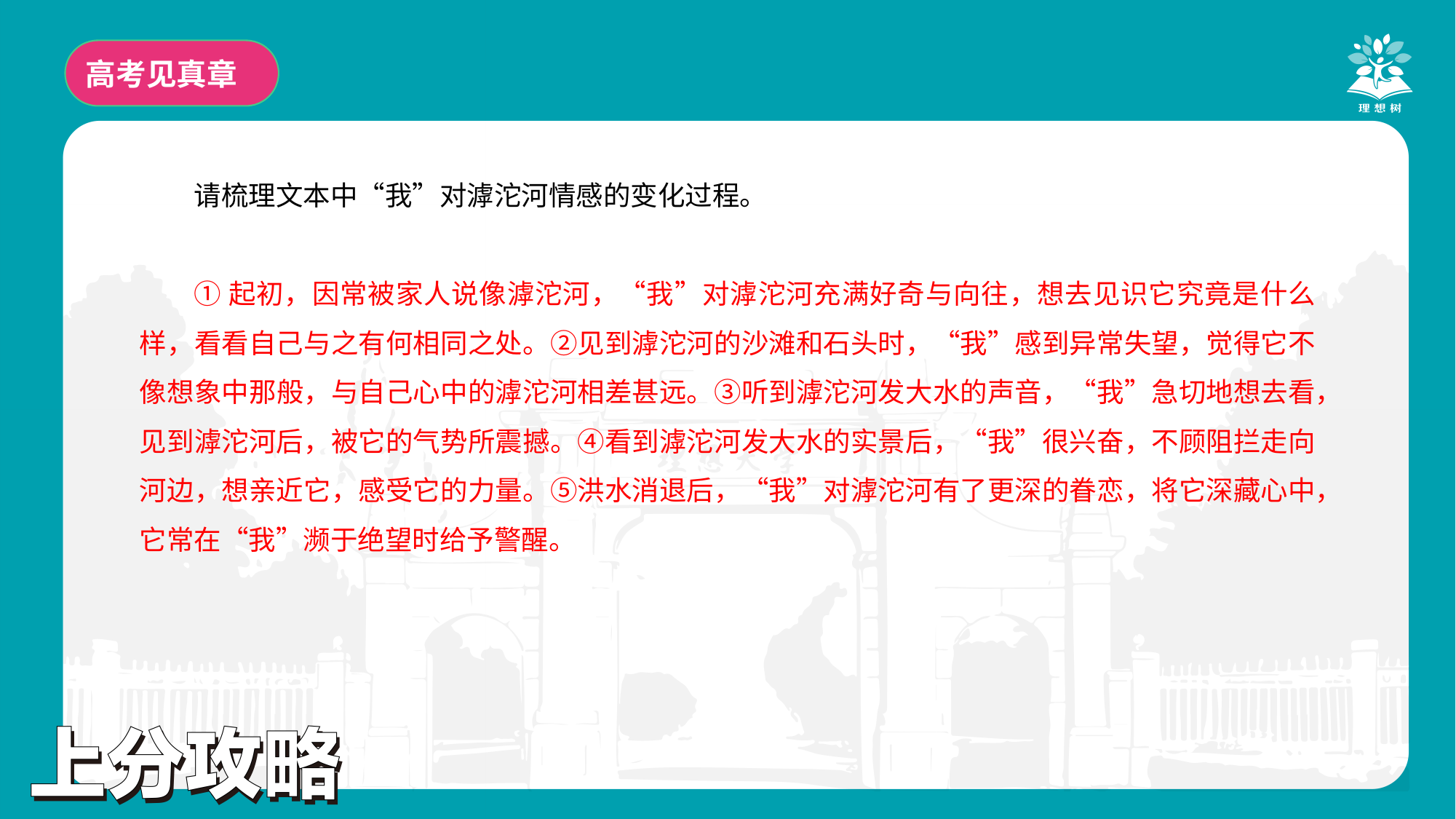

高考见真章
请梳理文本中“我”对滹沱河情感的变化过程。

①起初，因常被家人说像滹沱河，“我”对滹沱河充满好奇与向往，想去见识它究竟是什么样，看看自己与之有何相同之处。②见到滹沱河的沙滩和石头时，“我”感到异常失望，觉得它不像想象中那般，与自己心中的滹沱河相差甚远。③听到滹沱河发大水的声音，“我”急切地想去看，见到滹沱河后，被它的气势所震撼。④看到滹沱河发大水的实景后，“我”很兴奋，不顾阻拦走向河边，想亲近它，感受它的力量。⑤洪水消退后，“我”对滹沱河有了更深的眷恋，将它深藏心中，它常在“我”濒于绝望时给予警醒。